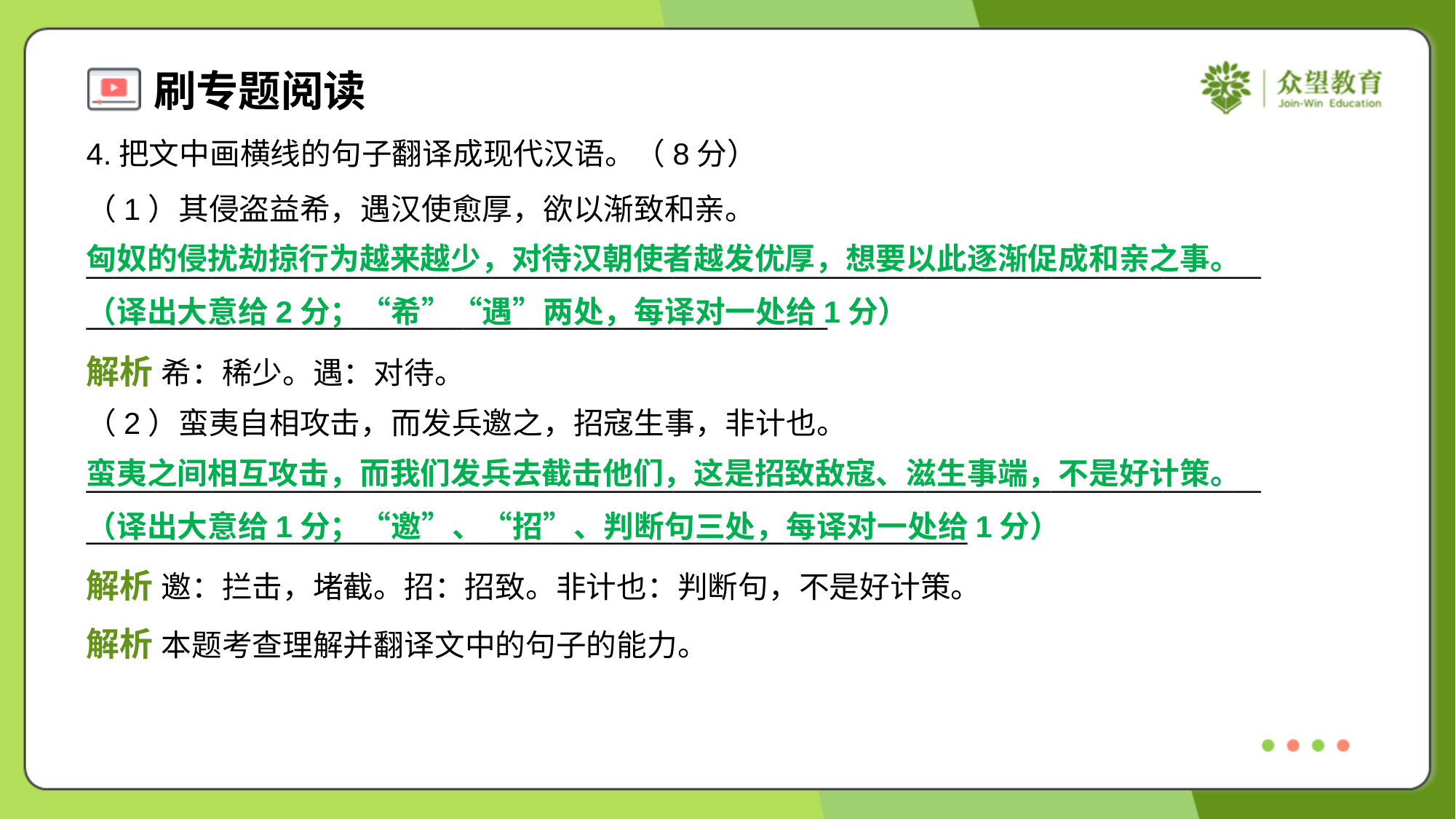

4.把文中画横线的句子翻译成现代汉语。（8分）
（1）其侵盗益希，遇汉使愈厚，欲以渐致和亲。
____________________________________________________________________________________
_____________________________________________________
匈奴的侵扰劫掠行为越来越少，对待汉朝使者越发优厚，想要以此逐渐促成和亲之事。
（译出大意给2分；“希”“遇”两处，每译对一处给1分）
解析 希：稀少。遇：对待。
（2）蛮夷自相攻击，而发兵邀之，招寇生事，非计也。
____________________________________________________________________________________
_______________________________________________________________
蛮夷之间相互攻击，而我们发兵去截击他们，这是招致敌寇、滋生事端，不是好计策。
（译出大意给1分；“邀”、“招”、判断句三处，每译对一处给1分）
解析 邀：拦击，堵截。招：招致。非计也：判断句，不是好计策。
解析 本题考查理解并翻译文中的句子的能力。